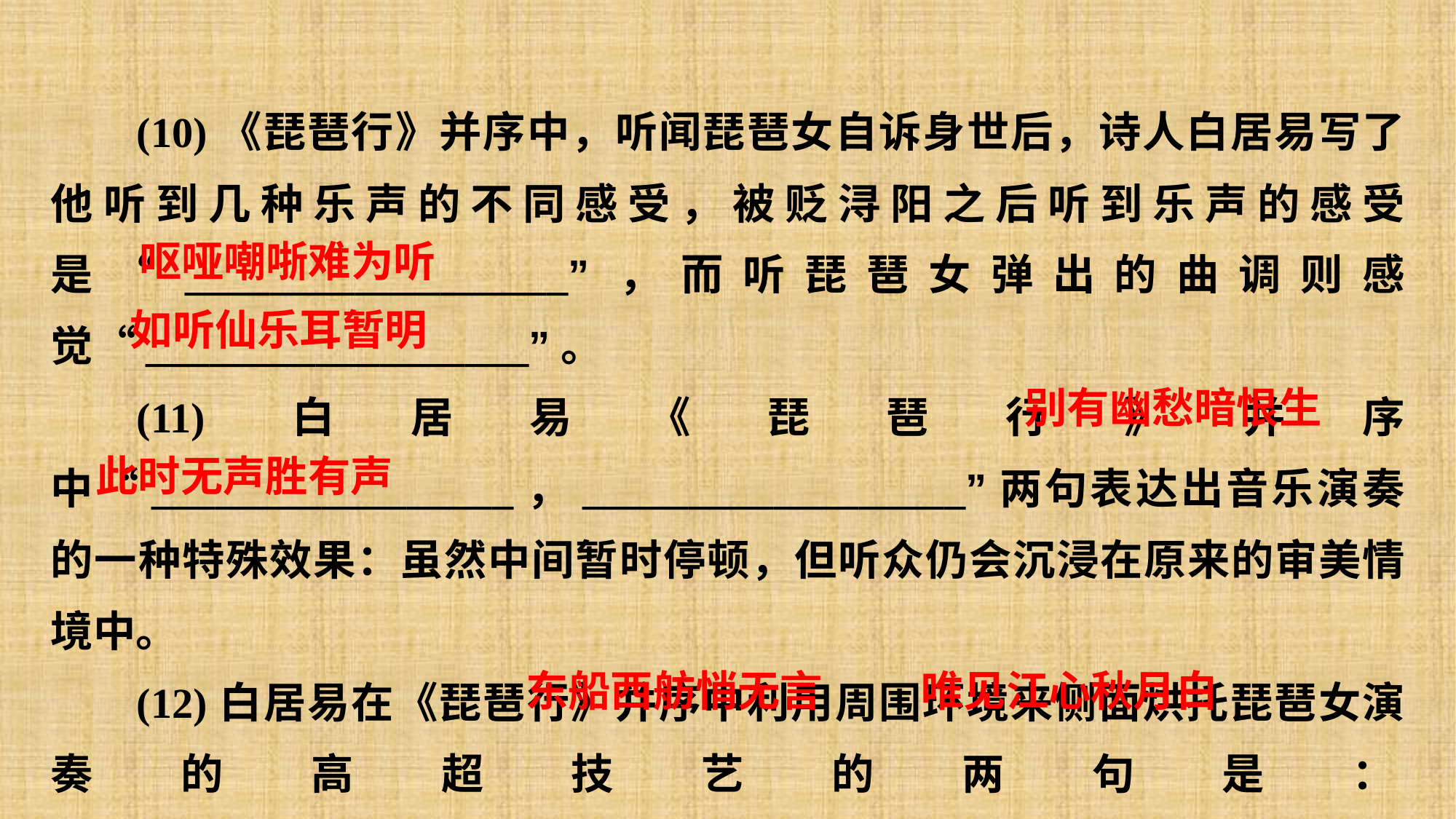

(10)《琵琶行》并序中，听闻琵琶女自诉身世后，诗人白居易写了他听到几种乐声的不同感受，被贬浔阳之后听到乐声的感受是“__________________”，而听琵琶女弹出的曲调则感觉“__________________”。
(11)白居易《琵琶行》并序中“_________________，__________________”两句表达出音乐演奏的一种特殊效果：虽然中间暂时停顿，但听众仍会沉浸在原来的审美情境中。
(12)白居易在《琵琶行》并序中利用周围环境来侧面烘托琵琶女演奏的高超技艺的两句是：__________________，__________________。
呕哑嘲哳难为听
如听仙乐耳暂明
别有幽愁暗恨生
此时无声胜有声
东船西舫悄无言
唯见江心秋月白